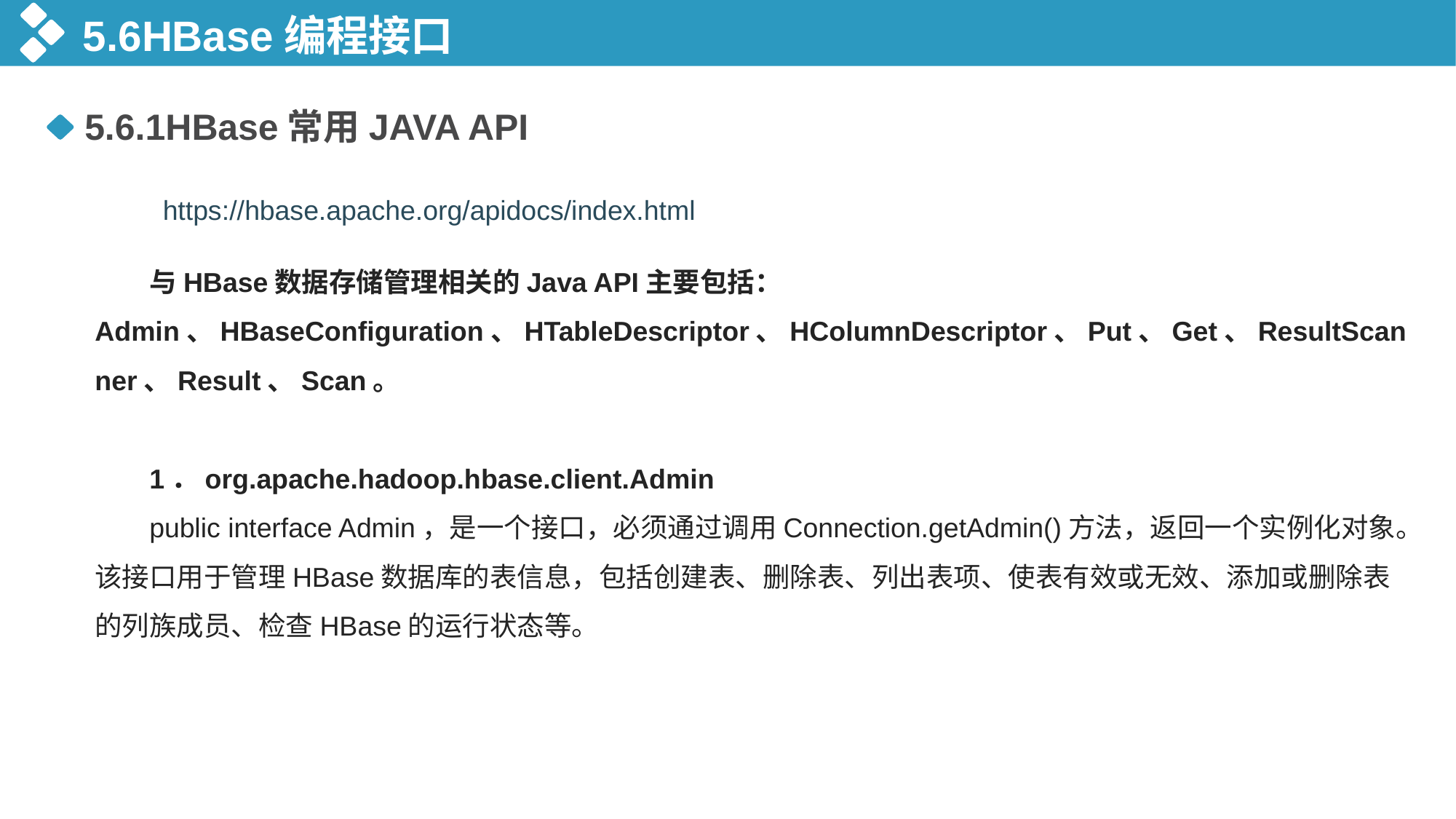

5.6HBase编程接口
5.6.1HBase常用JAVA API

与HBase数据存储管理相关的Java API主要包括：Admin、HBaseConfiguration、HTableDescriptor、HColumnDescriptor、Put、Get、ResultScanner、Result、Scan。

1．org.apache.hadoop.hbase.client.Admin
public interface Admin，是一个接口，必须通过调用Connection.getAdmin()方法，返回一个实例化对象。该接口用于管理HBase数据库的表信息，包括创建表、删除表、列出表项、使表有效或无效、添加或删除表的列族成员、检查HBase的运行状态等。
https://hbase.apache.org/apidocs/index.html